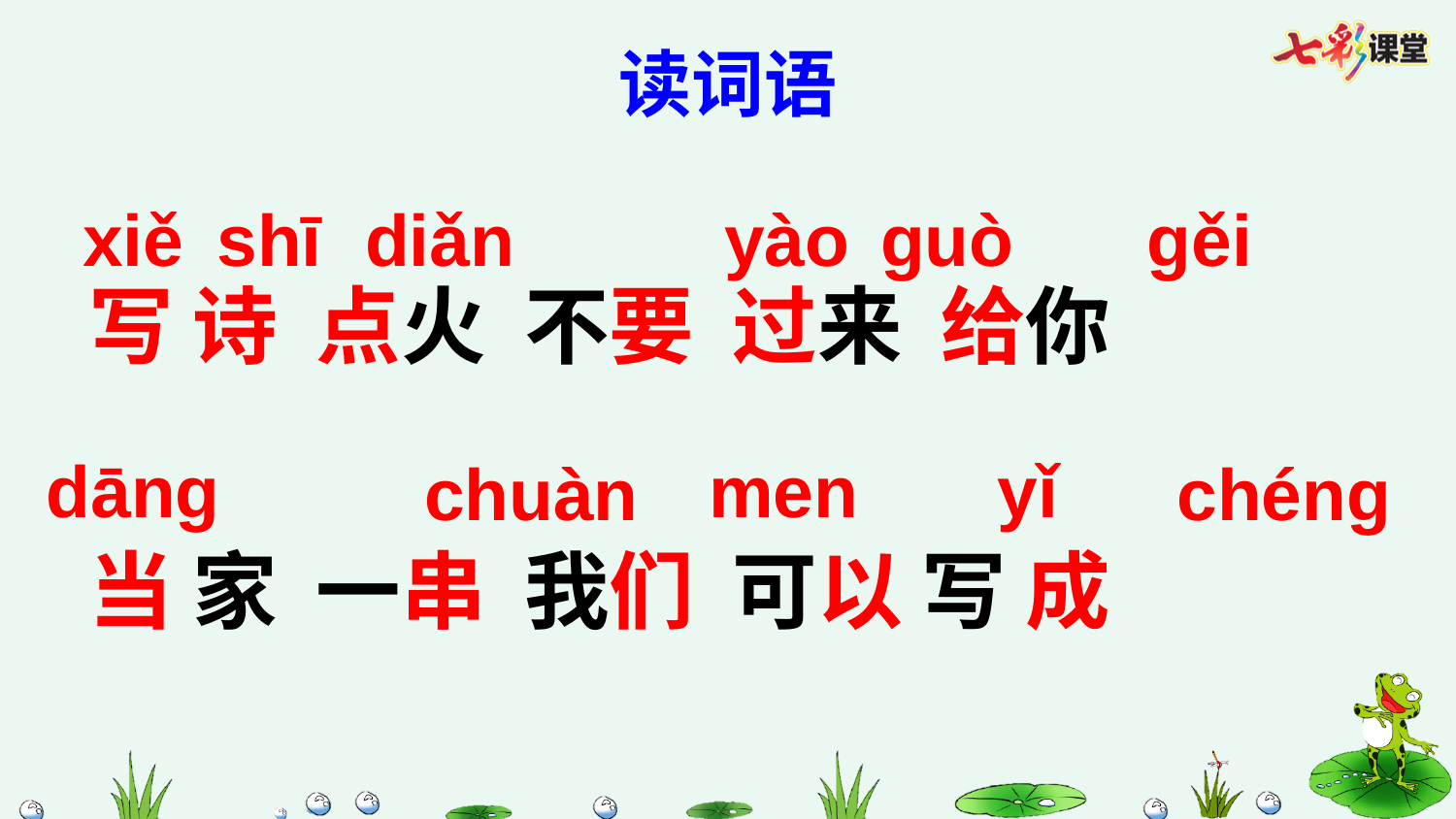

读词语
xiě
shī
diǎn
yào
guò
gěi
写 诗  点火  不要  过来  给你

当 家  一串  我们  可以 写 成
dāng
men
yǐ
chuàn
chéng